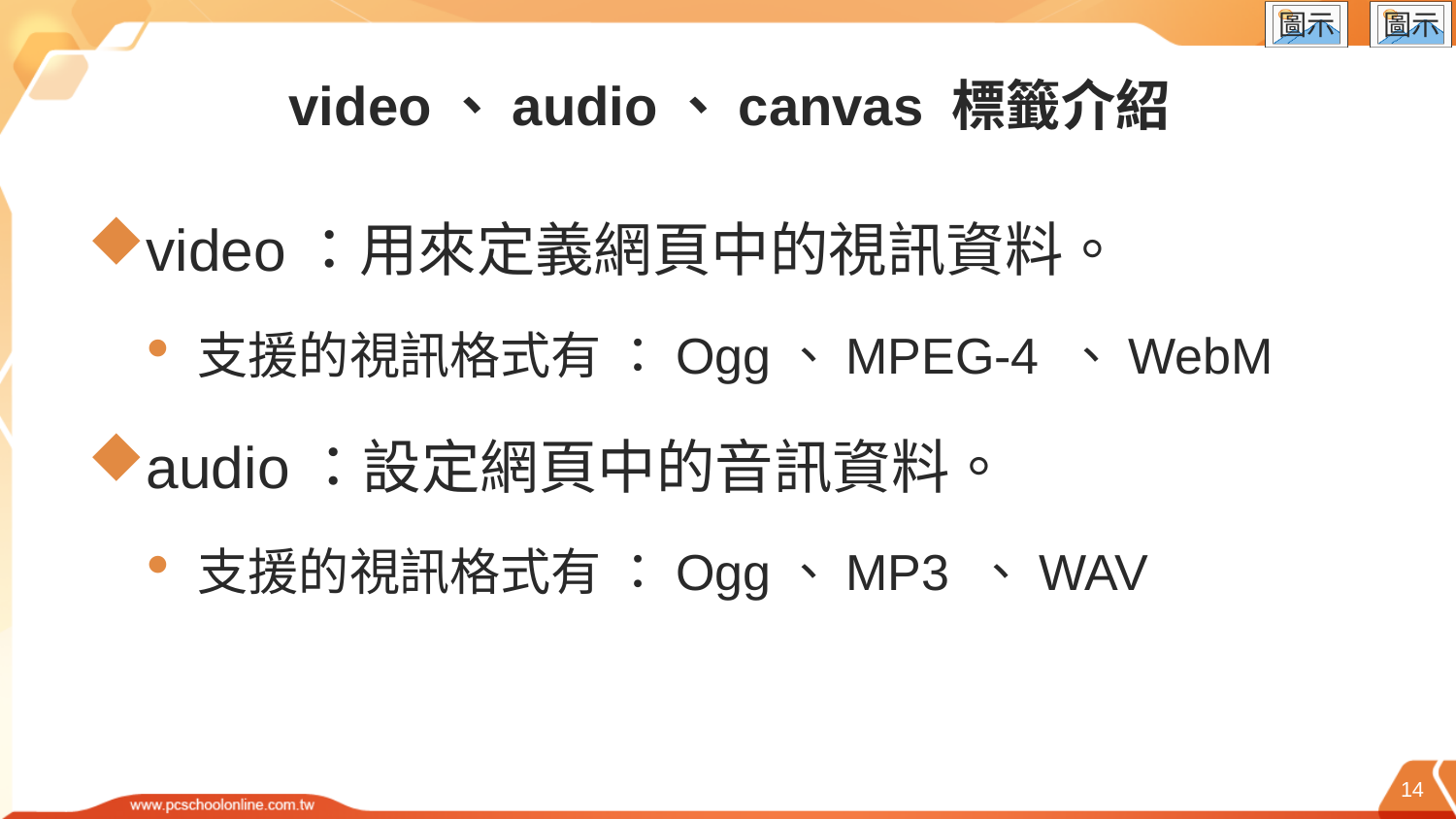

# video、audio、canvas 標籤介紹
video：用來定義網頁中的視訊資料。
支援的視訊格式有 ：Ogg、MPEG-4 、WebM
audio：設定網頁中的音訊資料。
支援的視訊格式有 ：Ogg、MP3 、WAV
14